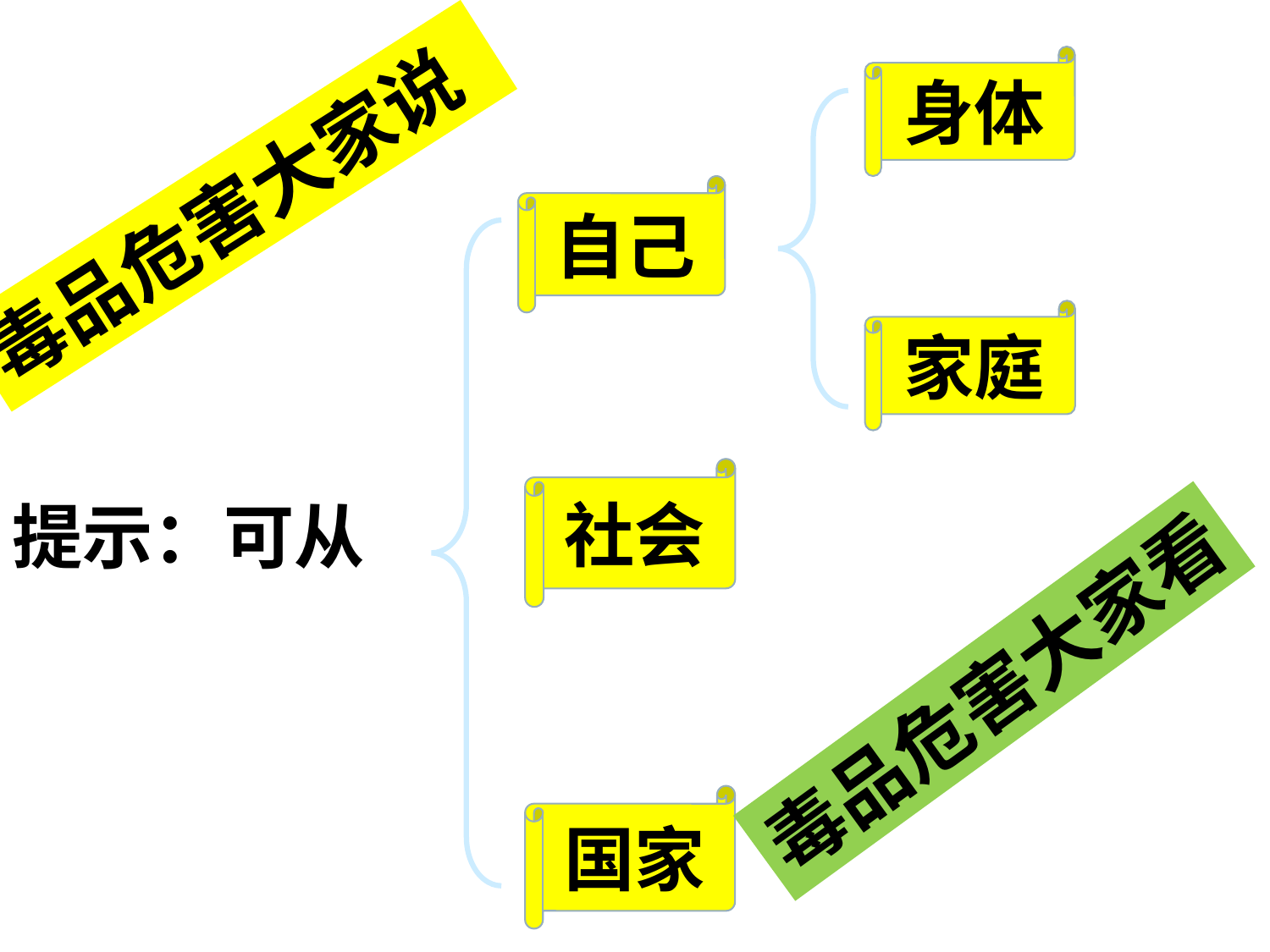

身体

毒品危害大家说
自己

家庭
社会
提示：可从
毒品危害大家看
国家